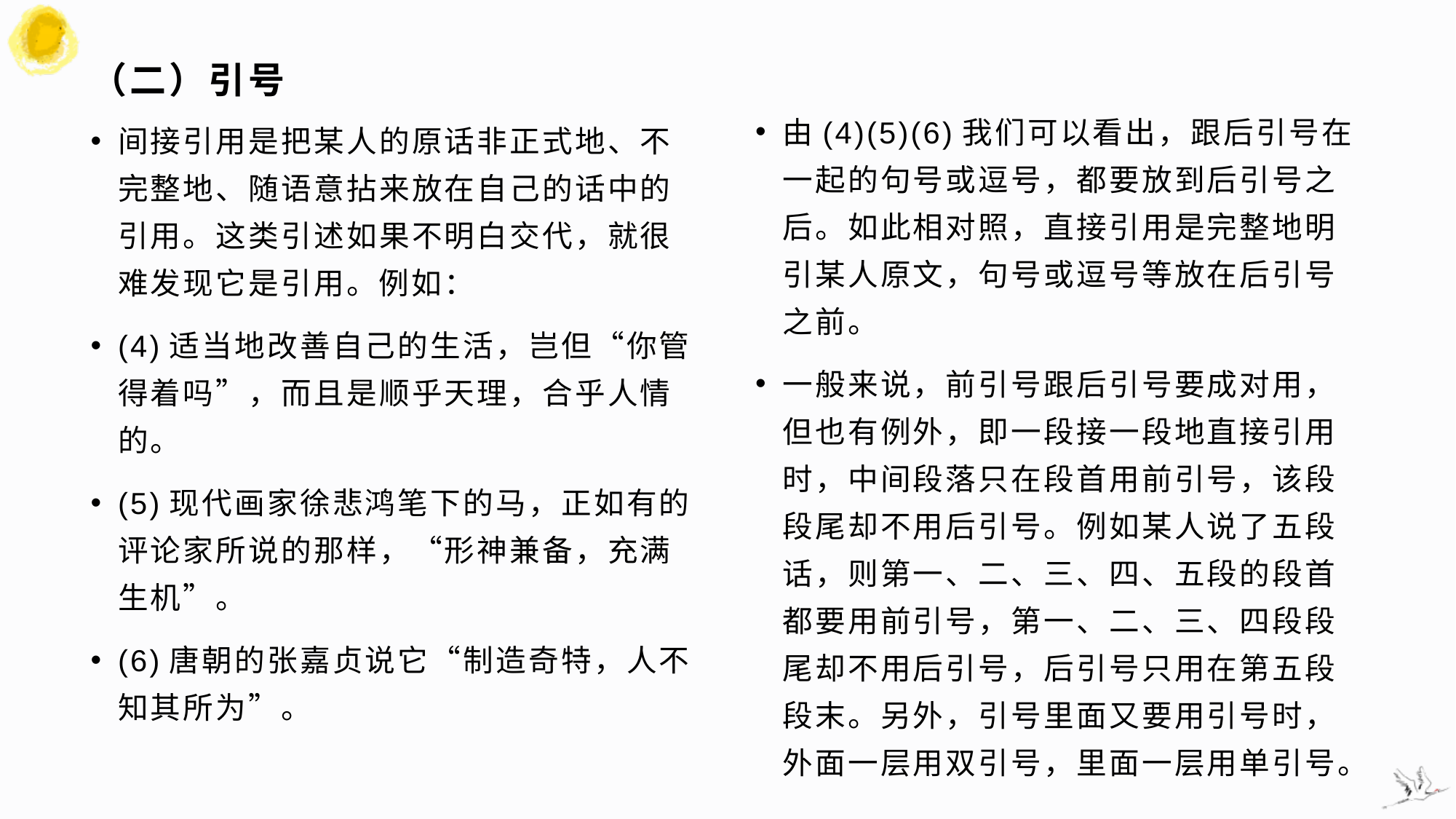

# （二）引号
由(4)(5)(6)我们可以看出，跟后引号在一起的句号或逗号，都要放到后引号之后。如此相对照，直接引用是完整地明引某人原文，句号或逗号等放在后引号之前。
一般来说，前引号跟后引号要成对用，但也有例外，即一段接一段地直接引用时，中间段落只在段首用前引号，该段段尾却不用后引号。例如某人说了五段话，则第一、二、三、四、五段的段首都要用前引号，第一、二、三、四段段尾却不用后引号，后引号只用在第五段段末。另外，引号里面又要用引号时，外面一层用双引号，里面一层用单引号。
间接引用是把某人的原话非正式地、不完整地、随语意拈来放在自己的话中的引用。这类引述如果不明白交代，就很难发现它是引用。例如：
(4)适当地改善自己的生活，岂但“你管得着吗”，而且是顺乎天理，合乎人情的。
(5)现代画家徐悲鸿笔下的马，正如有的评论家所说的那样，“形神兼备，充满生机”。
(6)唐朝的张嘉贞说它“制造奇特，人不知其所为”。